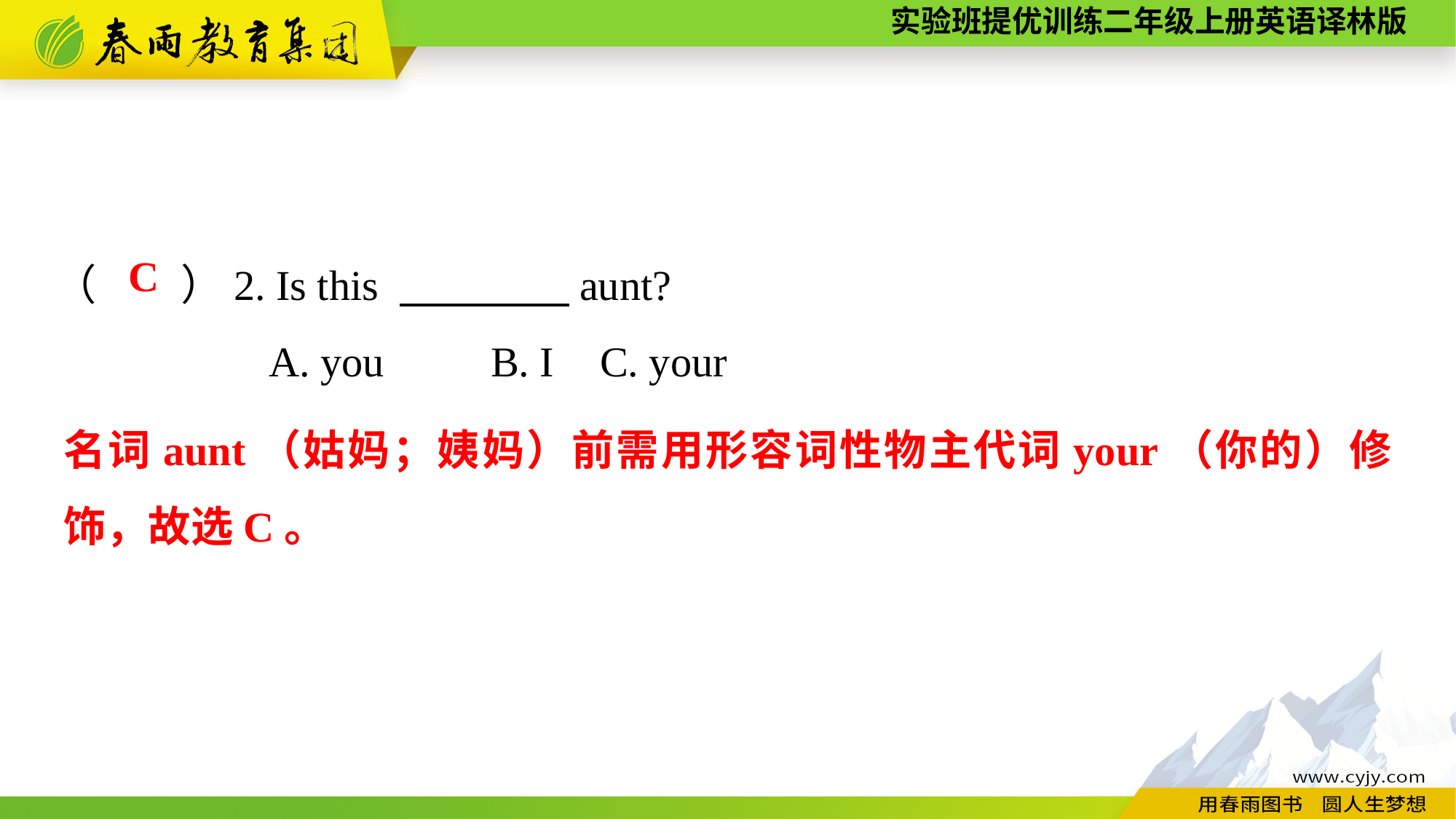

（　　）2. Is this 　　　　aunt?
A. you	B. I	C. your
C
名词aunt（姑妈；姨妈）前需用形容词性物主代词your（你的）修饰，故选C。